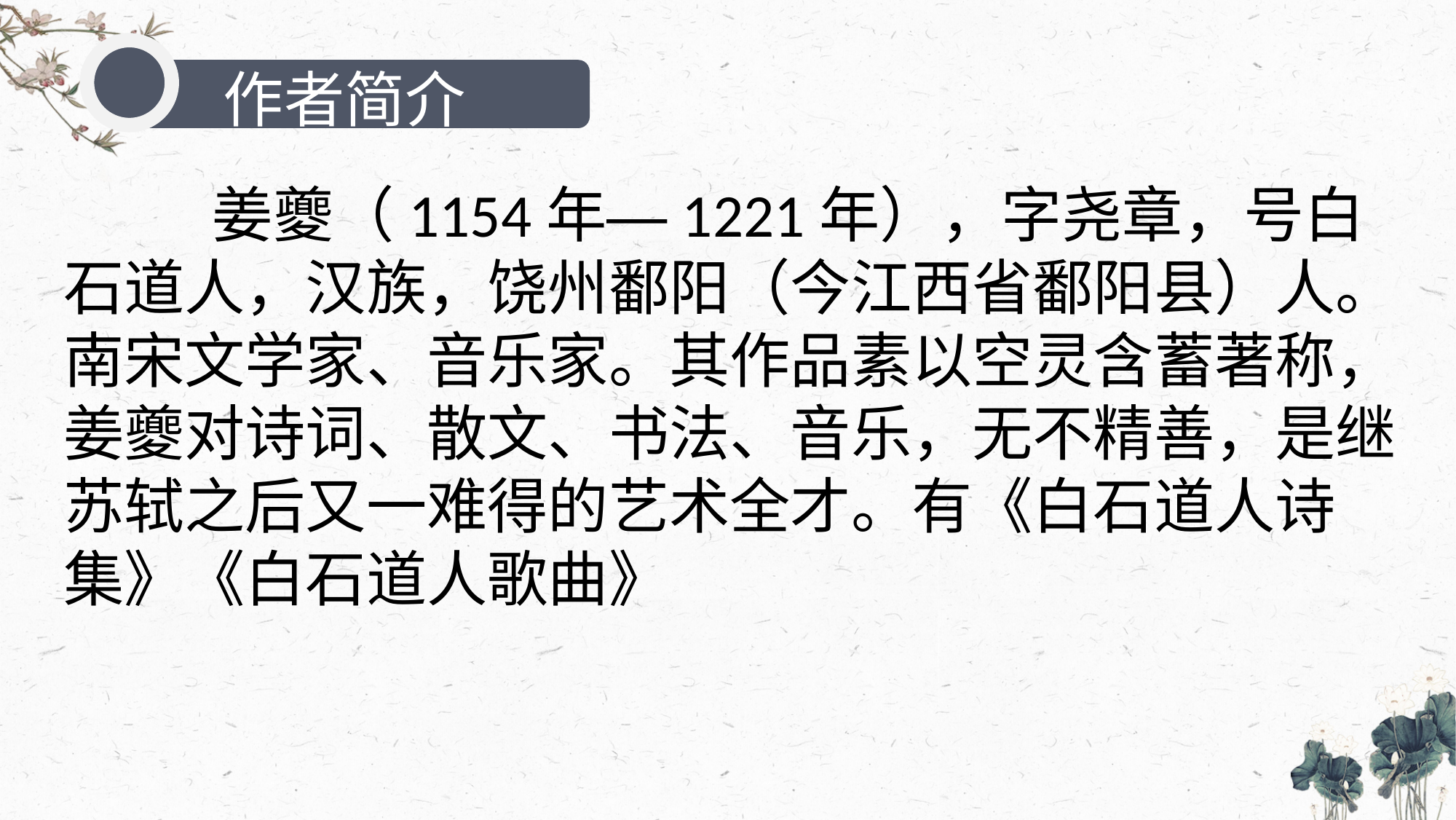

姜夔（1154年—1221年），字尧章，号白石道人，汉族，饶州鄱阳（今江西省鄱阳县）人。南宋文学家、音乐家。其作品素以空灵含蓄著称，姜夔对诗词、散文、书法、音乐，无不精善，是继苏轼之后又一难得的艺术全才。有《白石道人诗集》《白石道人歌曲》

作者简介